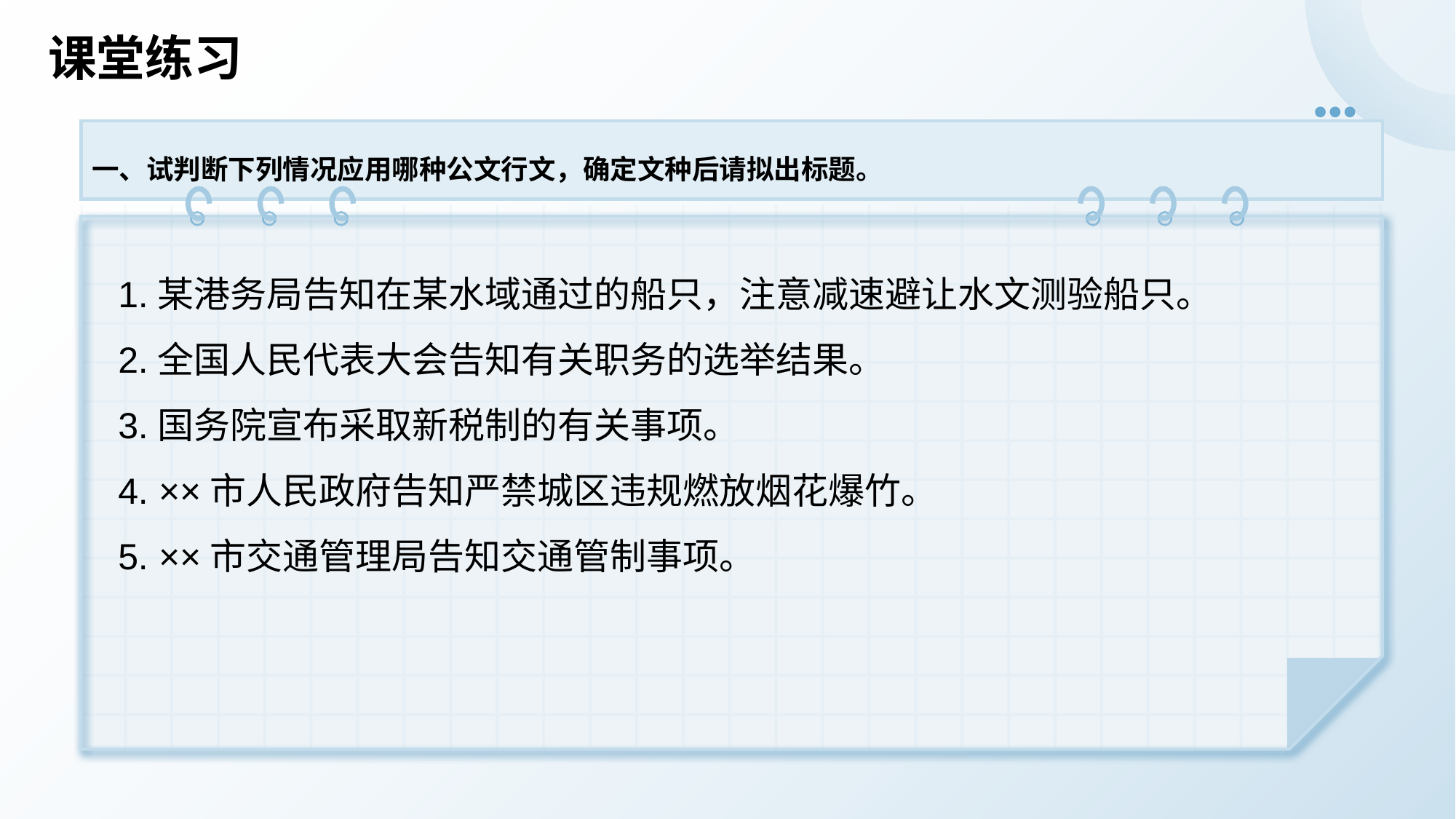

# 课堂练习
一、试判断下列情况应用哪种公文行文，确定文种后请拟出标题。

1.某港务局告知在某水域通过的船只，注意减速避让水文测验船只。
2.全国人民代表大会告知有关职务的选举结果。
3.国务院宣布采取新税制的有关事项。
4. ××市人民政府告知严禁城区违规燃放烟花爆竹。
5. ××市交通管理局告知交通管制事项。